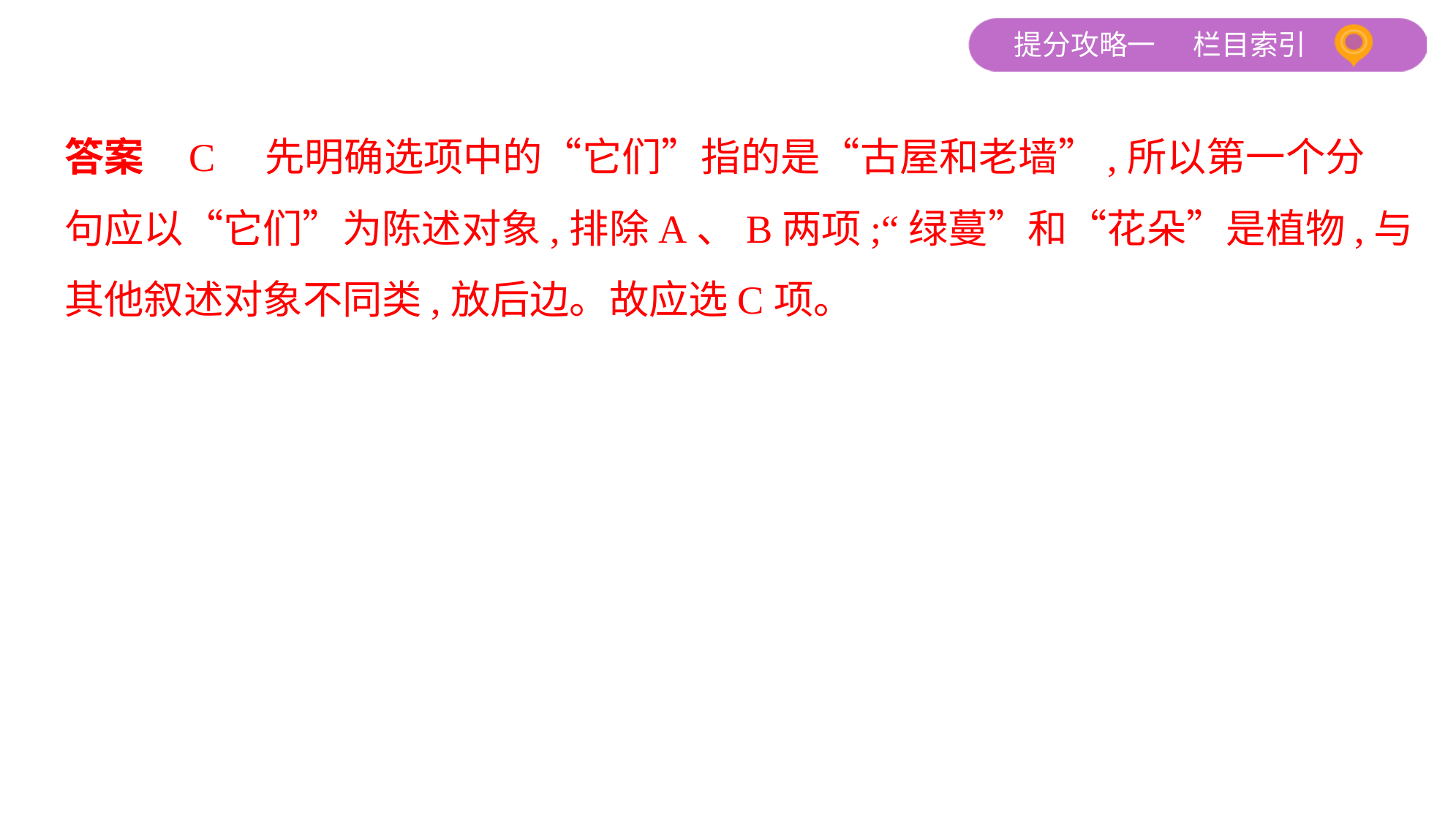

答案    C    先明确选项中的“它们”指的是“古屋和老墙”,所以第一个分
句应以“它们”为陈述对象,排除A、B两项;“绿蔓”和“花朵”是植物,与
其他叙述对象不同类,放后边。故应选C项。